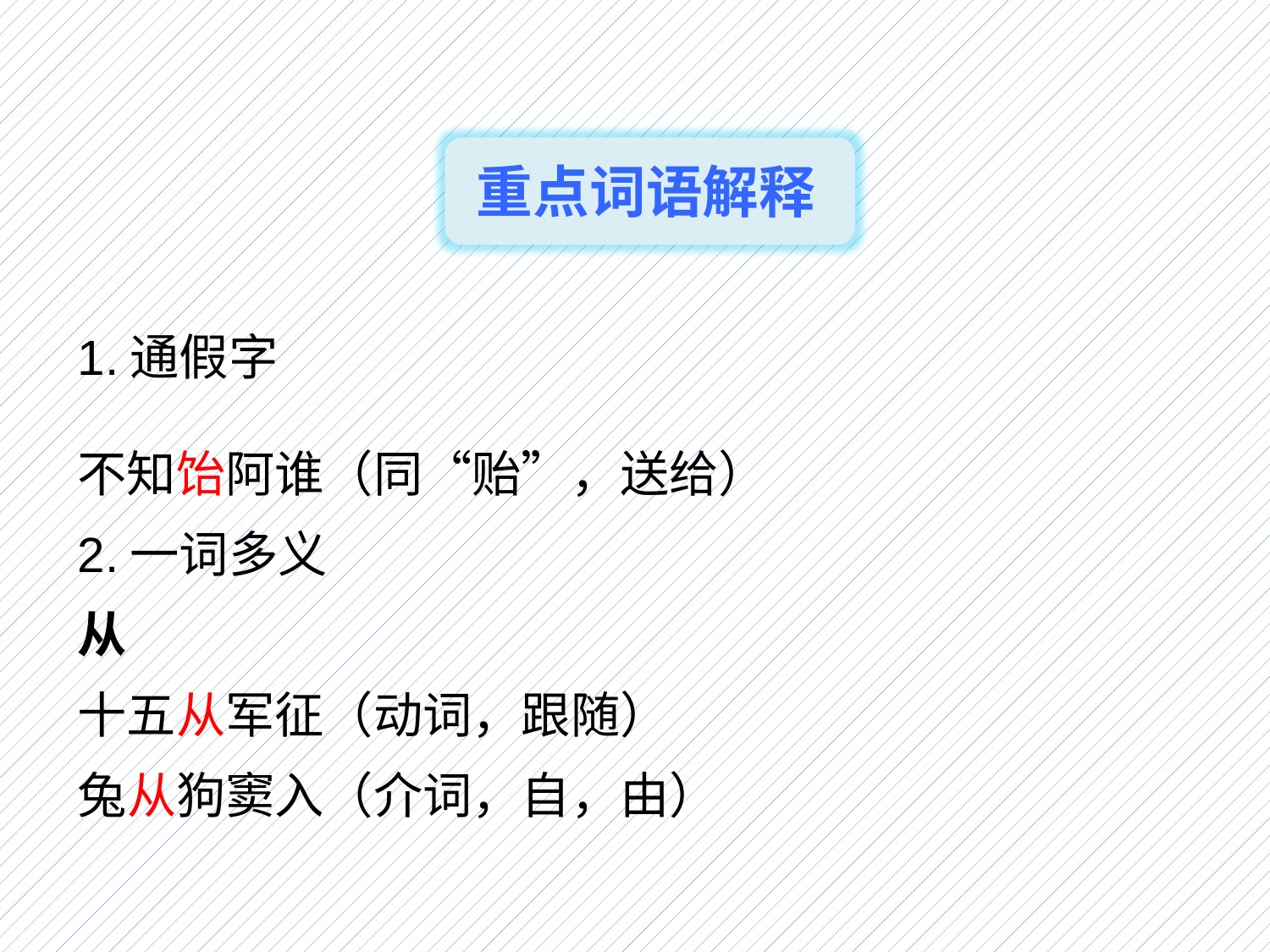

重点词语解释
1.通假字
不知饴阿谁（同“贻”，送给）
2.一词多义
从
十五从军征（动词，跟随）
兔从狗窦入（介词，自，由）